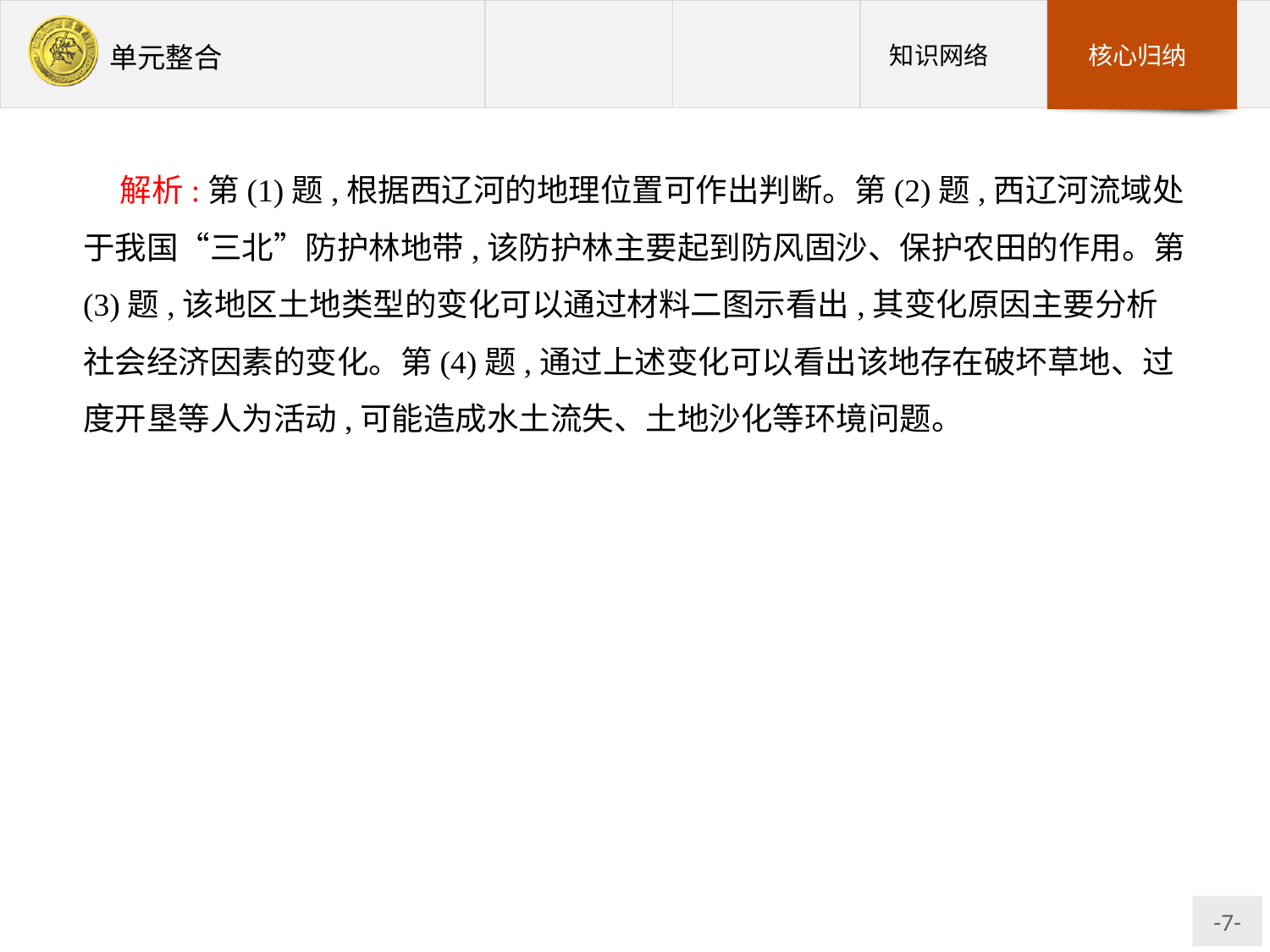

解析:第(1)题,根据西辽河的地理位置可作出判断。第(2)题,西辽河流域处于我国“三北”防护林地带,该防护林主要起到防风固沙、保护农田的作用。第(3)题,该地区土地类型的变化可以通过材料二图示看出,其变化原因主要分析社会经济因素的变化。第(4)题,通过上述变化可以看出该地存在破坏草地、过度开垦等人为活动,可能造成水土流失、土地沙化等环境问题。
答案:(1)外　半湿润区与半干旱区的过渡地带;温带森林带与温带草原带的过渡地带;温带季风气候与温带大陆性气候的过渡地带。
(2)“三北”防护林　防风固沙、保护农田。
(3)耕地、林地、建设用地增多;草地、未利用土地、水域减少。人口增长,粮食需求增加,把大量草地和未利用土地开垦为耕地。
(4)过度砍伐,造成森林破坏,水土流失;过度放牧,破坏草原;过度开垦,土地沙化;不合理排灌,造成土地次生盐碱化;农业用水量增大,造成水资源短缺。